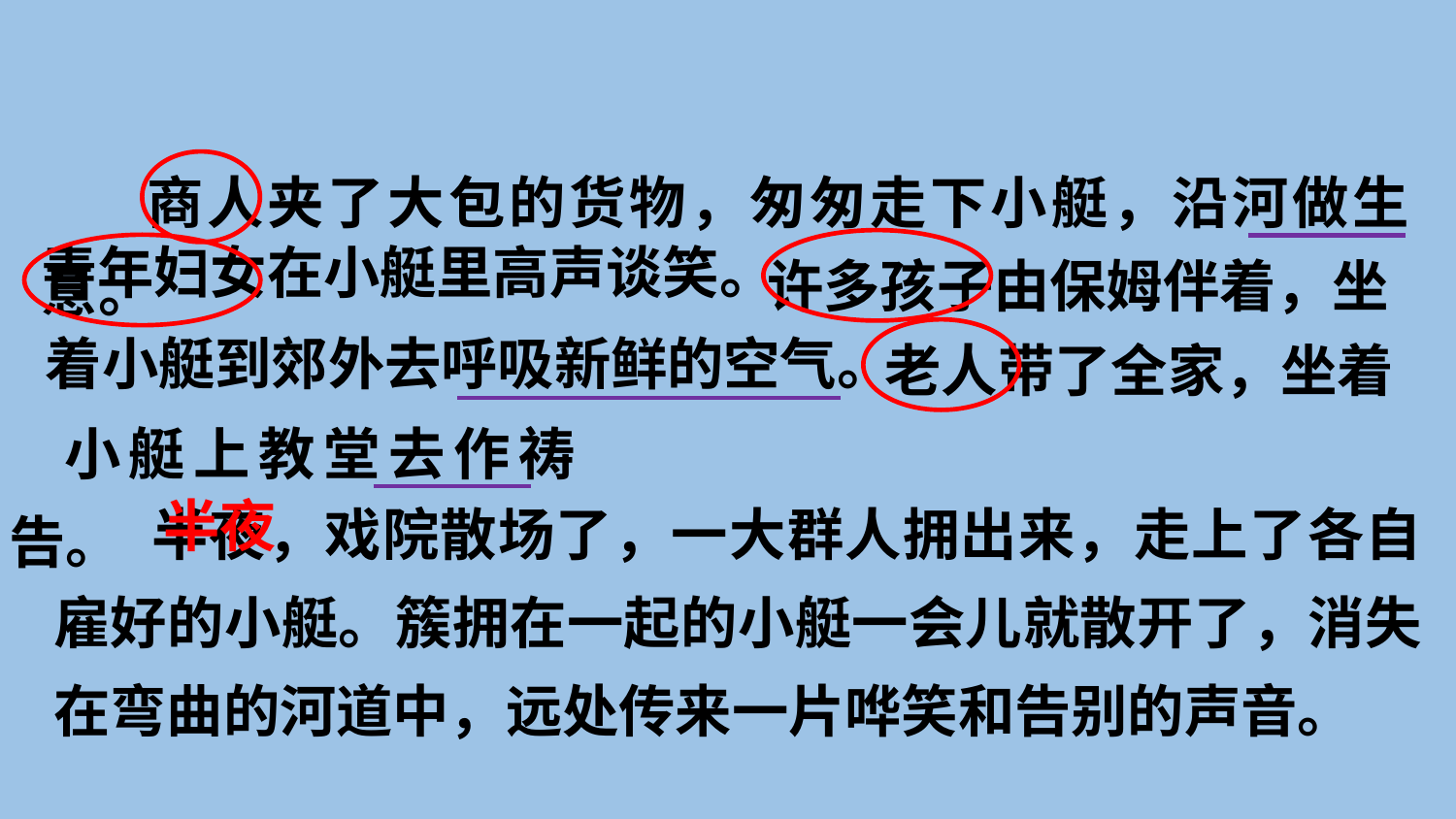

商人夹了大包的货物，匆匆走下小艇，沿河做生意。

许多孩子由保姆伴着，坐
青年妇女在小艇里高声谈笑。

老人带了全家，坐着

着小艇到郊外去呼吸新鲜的空气。
小艇上教堂去作祷告。

半夜
  半夜，戏院散场了，一大群人拥出来，走上了各自雇好的小艇。簇拥在一起的小艇一会儿就散开了，消失在弯曲的河道中，远处传来一片哗笑和告别的声音。